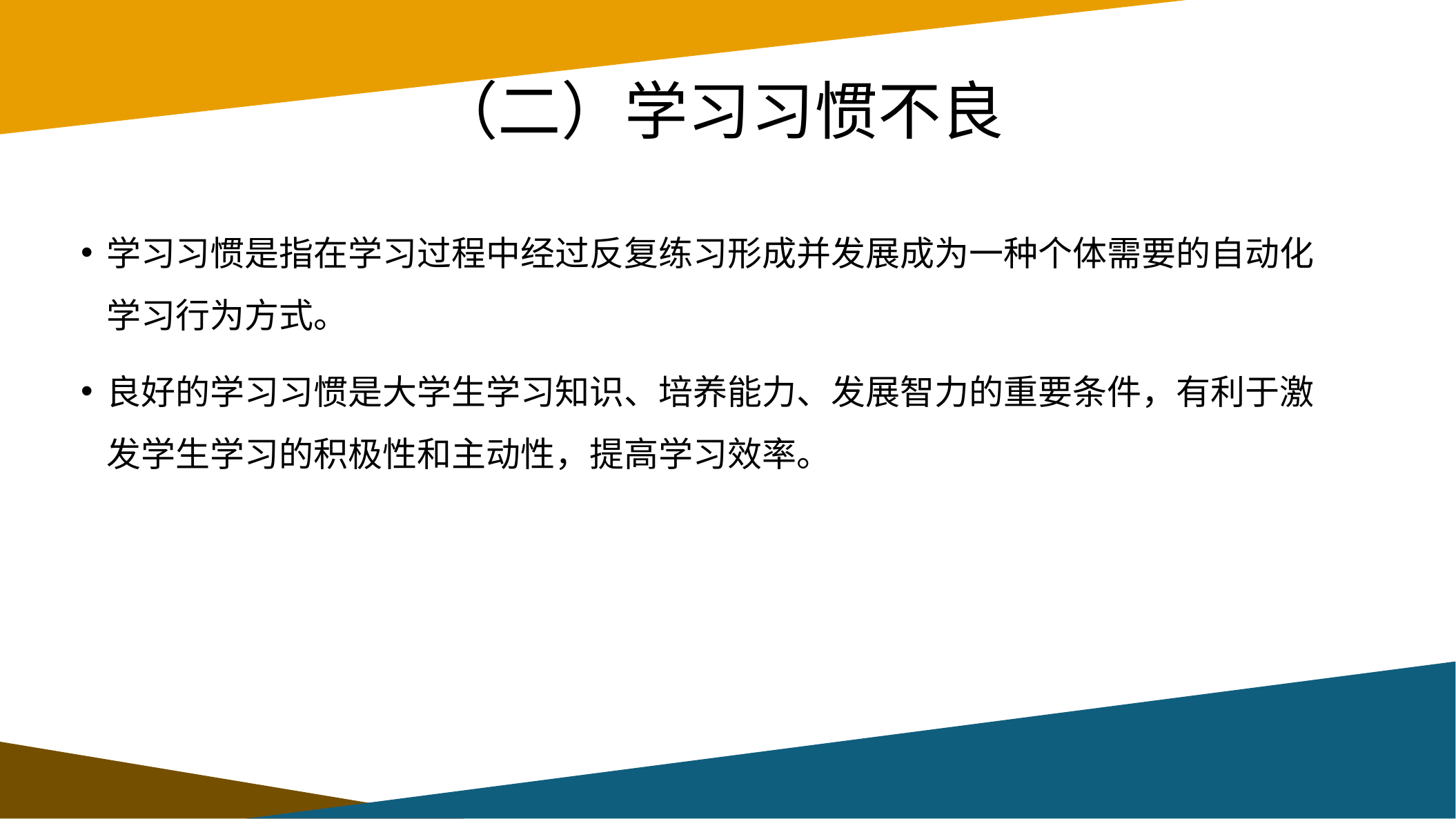

# （二）学习习惯不良
学习习惯是指在学习过程中经过反复练习形成并发展成为一种个体需要的自动化学习行为方式。
良好的学习习惯是大学生学习知识、培养能力、发展智力的重要条件，有利于激发学生学习的积极性和主动性，提高学习效率。